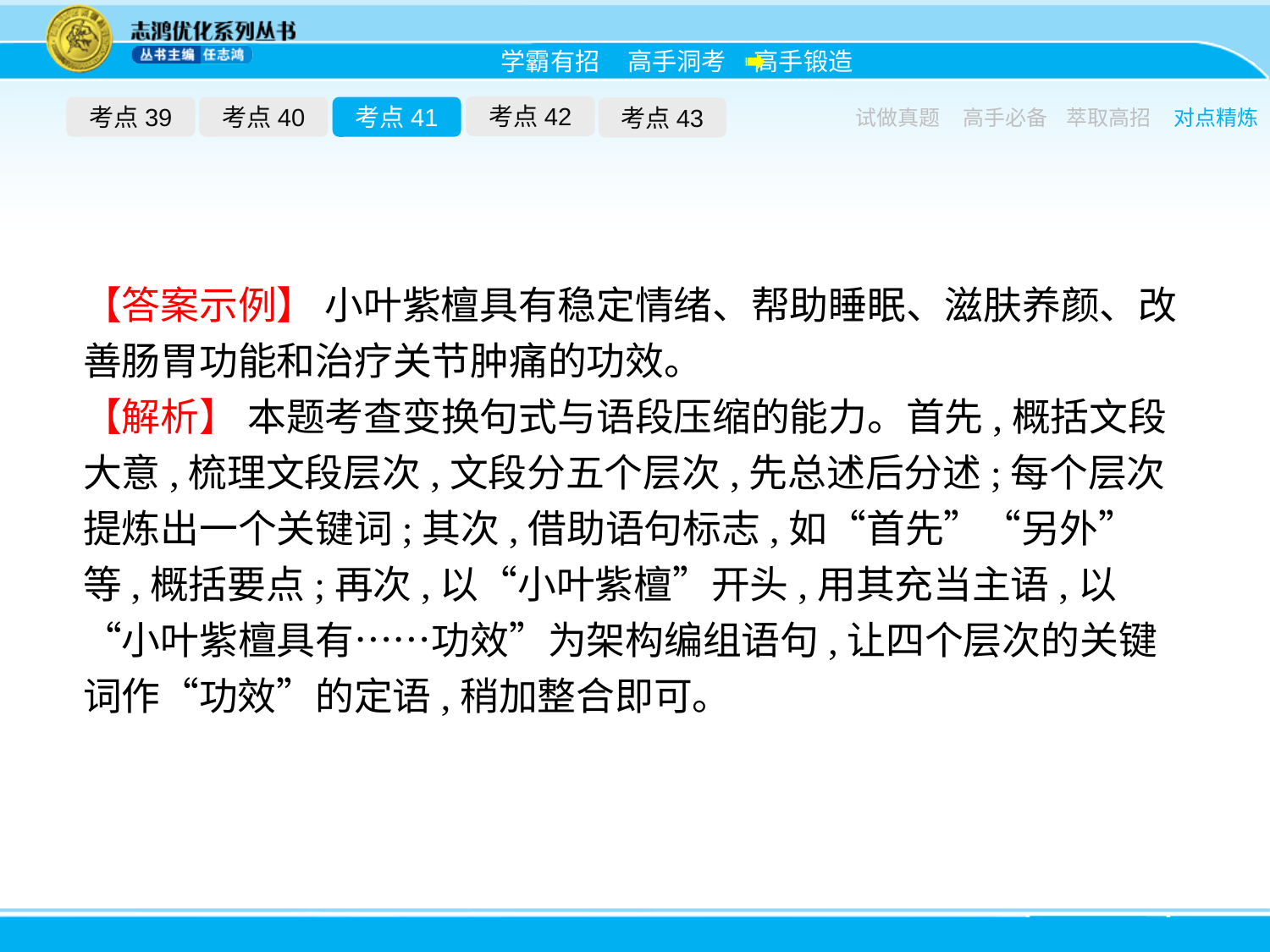

考点42
考点39
考点40
考点41
考点43
试做真题
高手必备
萃取高招
对点精炼
【答案示例】 小叶紫檀具有稳定情绪、帮助睡眠、滋肤养颜、改善肠胃功能和治疗关节肿痛的功效。
【解析】 本题考查变换句式与语段压缩的能力。首先,概括文段大意,梳理文段层次,文段分五个层次,先总述后分述;每个层次提炼出一个关键词;其次,借助语句标志,如“首先”“另外”等,概括要点;再次,以“小叶紫檀”开头,用其充当主语,以“小叶紫檀具有……功效”为架构编组语句,让四个层次的关键词作“功效”的定语,稍加整合即可。